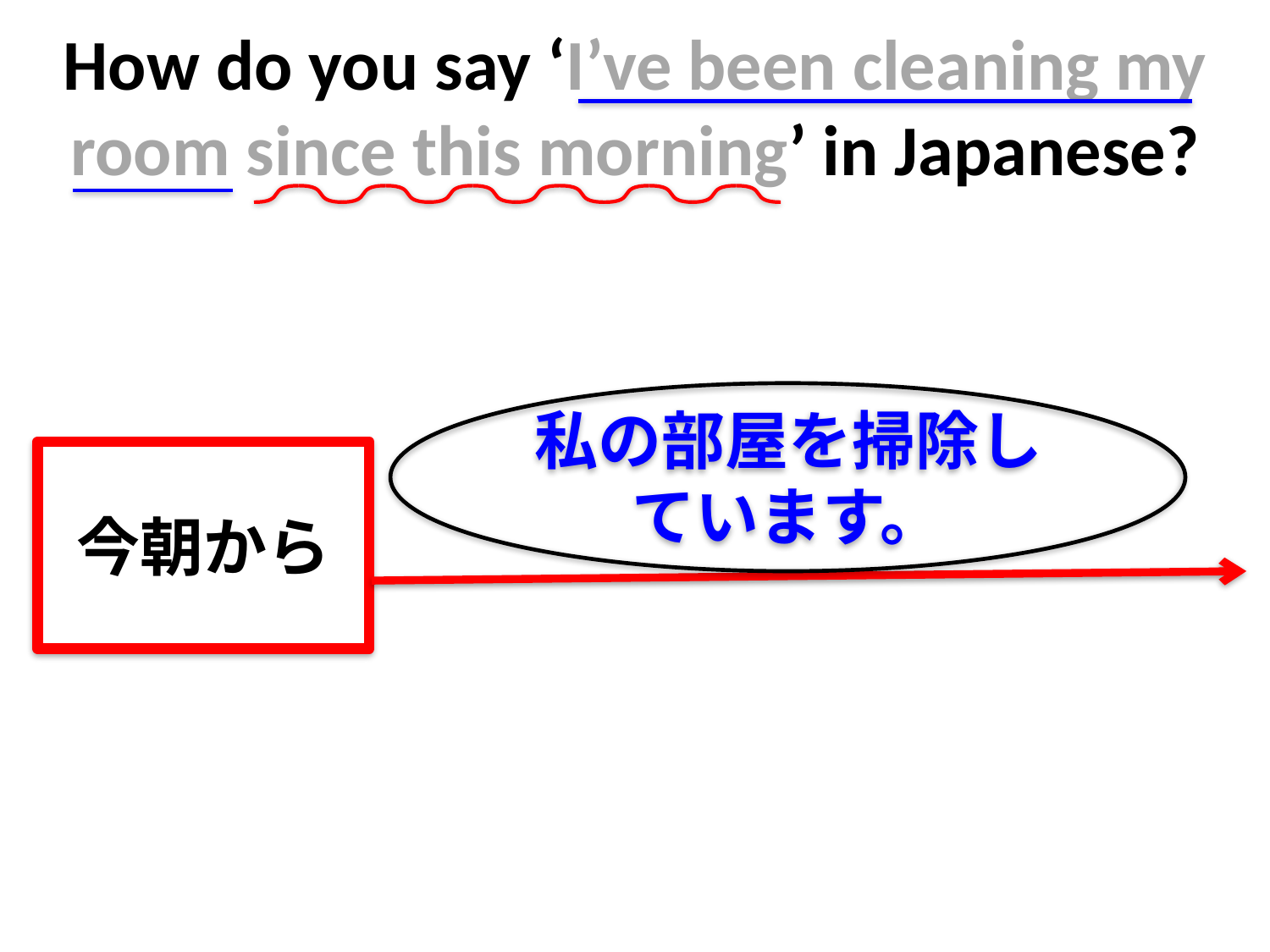

# How do you say ‘I’ve been cleaning my room since this morning’ in Japanese?

私の部屋を掃除しています。
今朝から